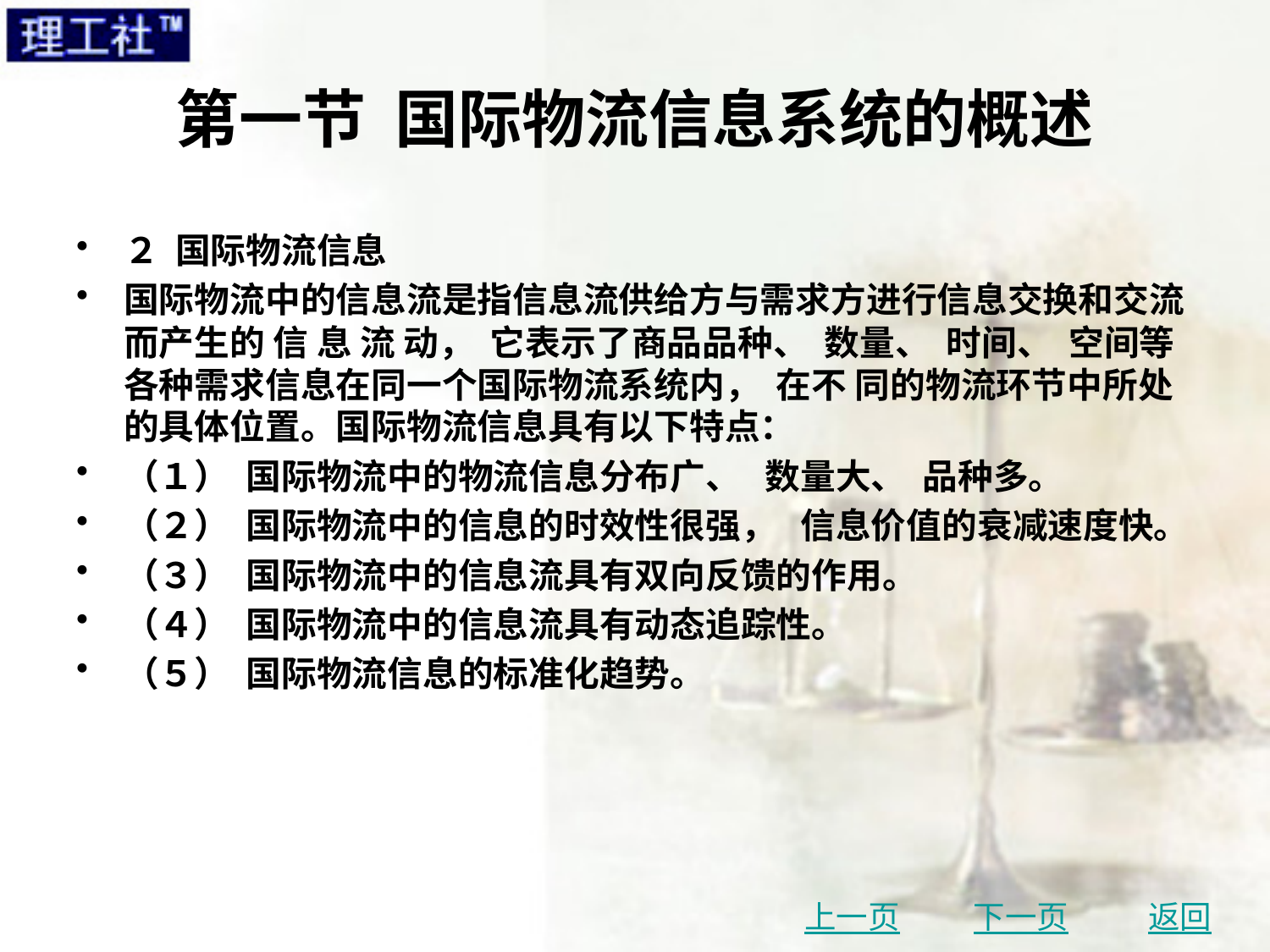

# 第一节  国际物流信息系统的概述
２  国际物流信息
国际物流中的信息流是指信息流供给方与需求方进行信息交换和交流而产生的 信 息 流 动，  它表示了商品品种、  数量、  时间、  空间等各种需求信息在同一个国际物流系统内，  在不 同的物流环节中所处的具体位置。国际物流信息具有以下特点：
（１）  国际物流中的物流信息分布广、   数量大、  品种多。
（２）  国际物流中的信息的时效性很强，   信息价值的衰减速度快。
（３）  国际物流中的信息流具有双向反馈的作用。
（４）  国际物流中的信息流具有动态追踪性。
（５）  国际物流信息的标准化趋势。

上一页
下一页
返回